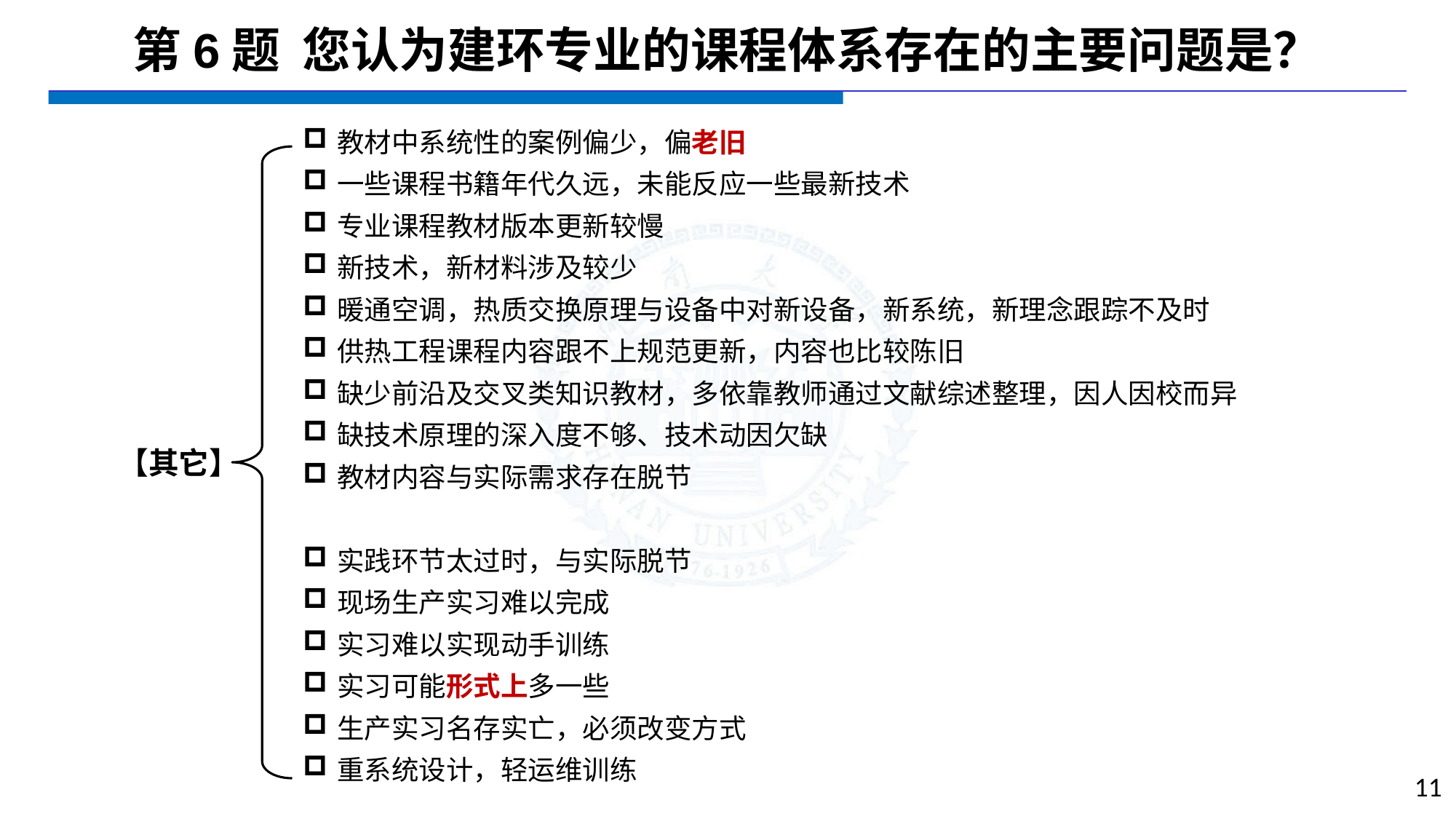

# 第6题  您认为建环专业的课程体系存在的主要问题是？
教材中系统性的案例偏少，偏老旧
一些课程书籍年代久远，未能反应一些最新技术
专业课程教材版本更新较慢
新技术，新材料涉及较少
暖通空调，热质交换原理与设备中对新设备，新系统，新理念跟踪不及时
供热工程课程内容跟不上规范更新，内容也比较陈旧
缺少前沿及交叉类知识教材，多依靠教师通过文献综述整理，因人因校而异
缺技术原理的深入度不够、技术动因欠缺
教材内容与实际需求存在脱节

实践环节太过时，与实际脱节
现场生产实习难以完成
实习难以实现动手训练
实习可能形式上多一些
生产实习名存实亡，必须改变方式
重系统设计，轻运维训练

【其它】
11